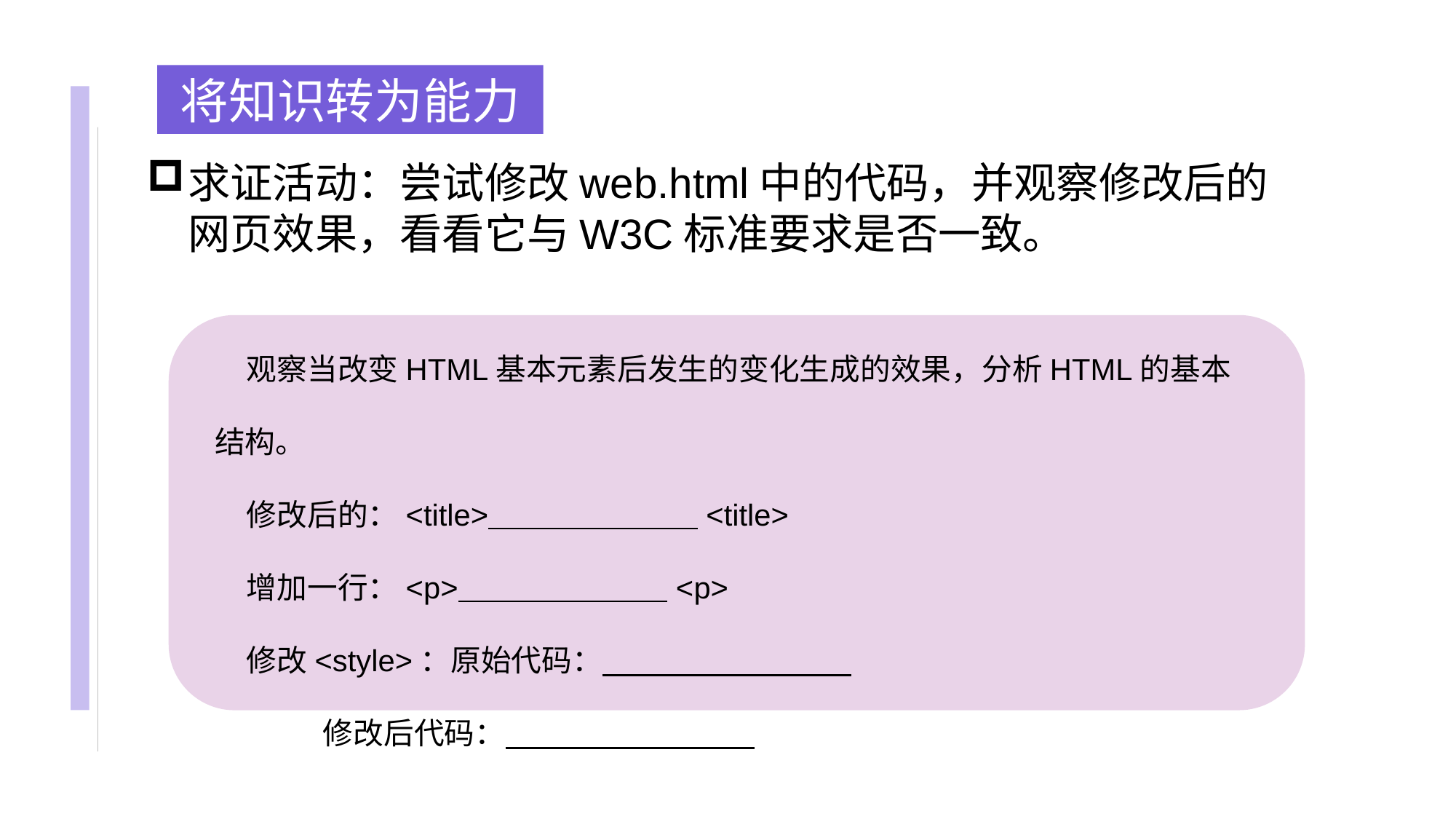

将知识转为能力

求证活动：尝试修改web.html中的代码，并观察修改后的网页效果，看看它与W3C标准要求是否一致。

观察当改变HTML基本元素后发生的变化生成的效果，分析HTML的基本结构。
修改后的：<title>                          <title>
增加一行：<p>                          <p>
修改<style>：原始代码：
               修改后代码：